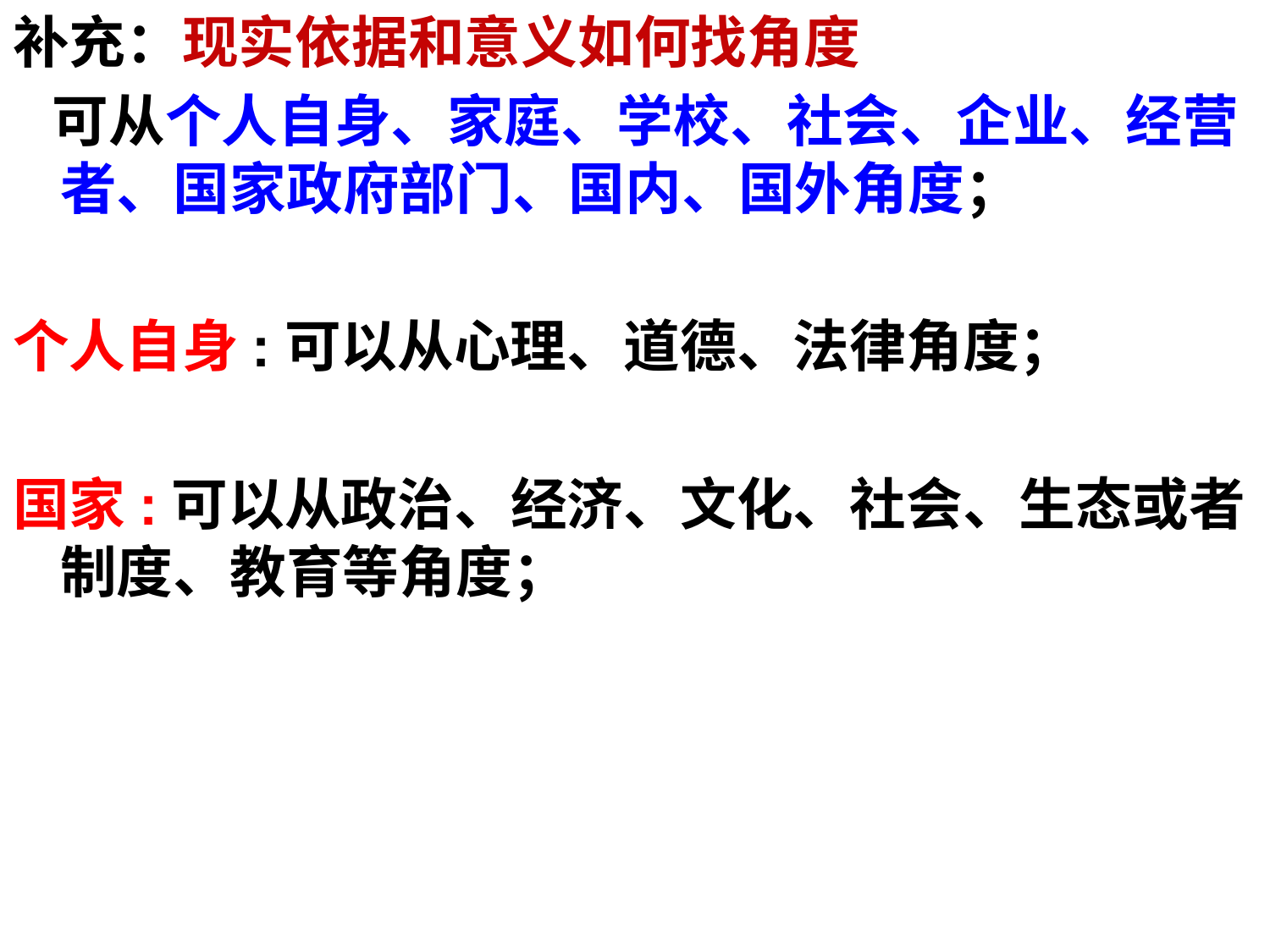

补充：现实依据和意义如何找角度
  可从个人自身、家庭、学校、社会、企业、经营者、国家政府部门、国内、国外角度；

个人自身:可以从心理、道德、法律角度；

国家:可以从政治、经济、文化、社会、生态或者制度、教育等角度；